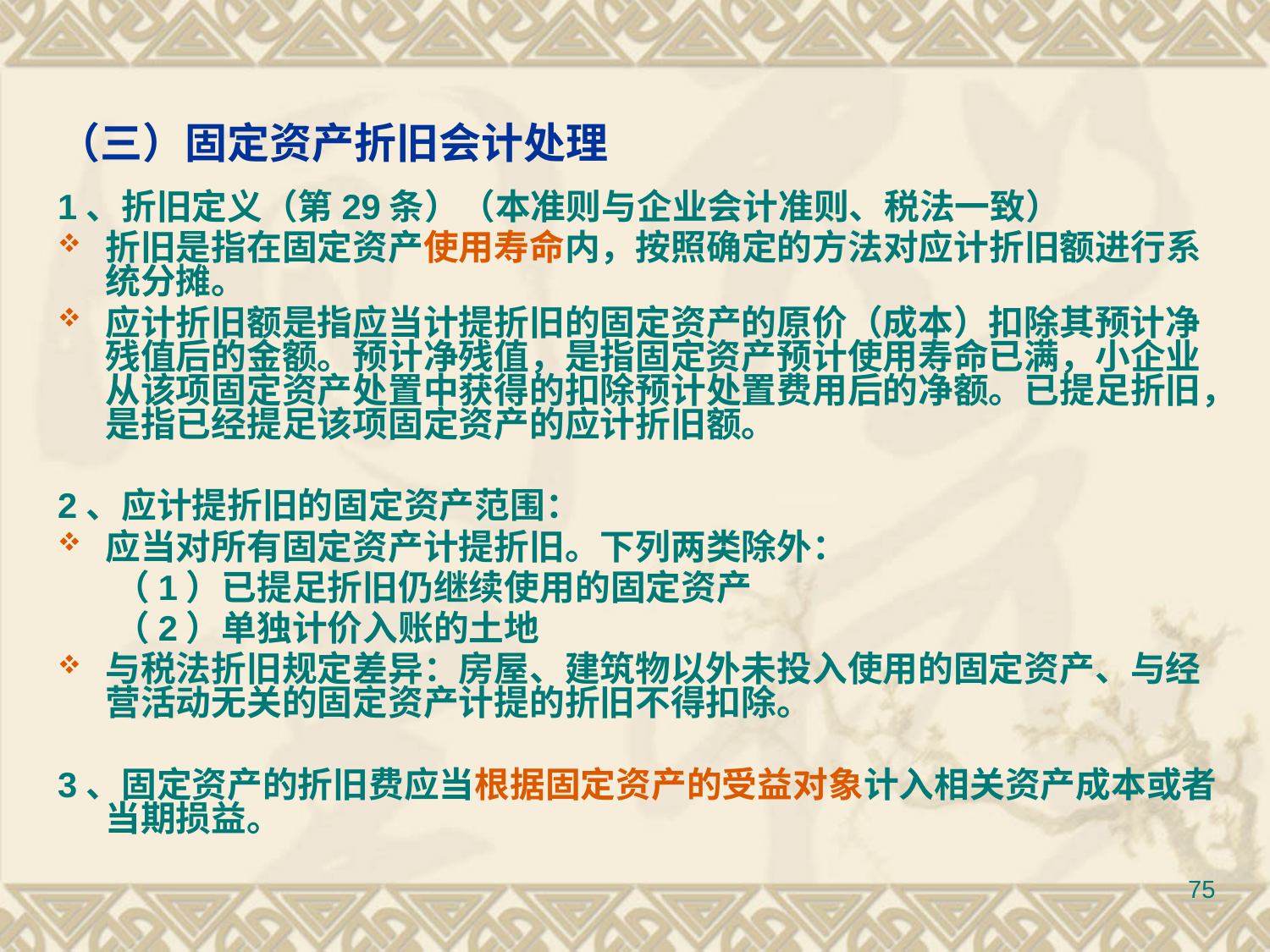

# （三）固定资产折旧会计处理
1、折旧定义（第29条）（本准则与企业会计准则、税法一致）
折旧是指在固定资产使用寿命内，按照确定的方法对应计折旧额进行系统分摊。
应计折旧额是指应当计提折旧的固定资产的原价（成本）扣除其预计净残值后的金额。预计净残值，是指固定资产预计使用寿命已满，小企业从该项固定资产处置中获得的扣除预计处置费用后的净额。已提足折旧，是指已经提足该项固定资产的应计折旧额。

2、应计提折旧的固定资产范围：
应当对所有固定资产计提折旧。下列两类除外：
      （1）已提足折旧仍继续使用的固定资产
      （2）单独计价入账的土地
与税法折旧规定差异：房屋、建筑物以外未投入使用的固定资产、与经营活动无关的固定资产计提的折旧不得扣除。

3、固定资产的折旧费应当根据固定资产的受益对象计入相关资产成本或者当期损益。
75